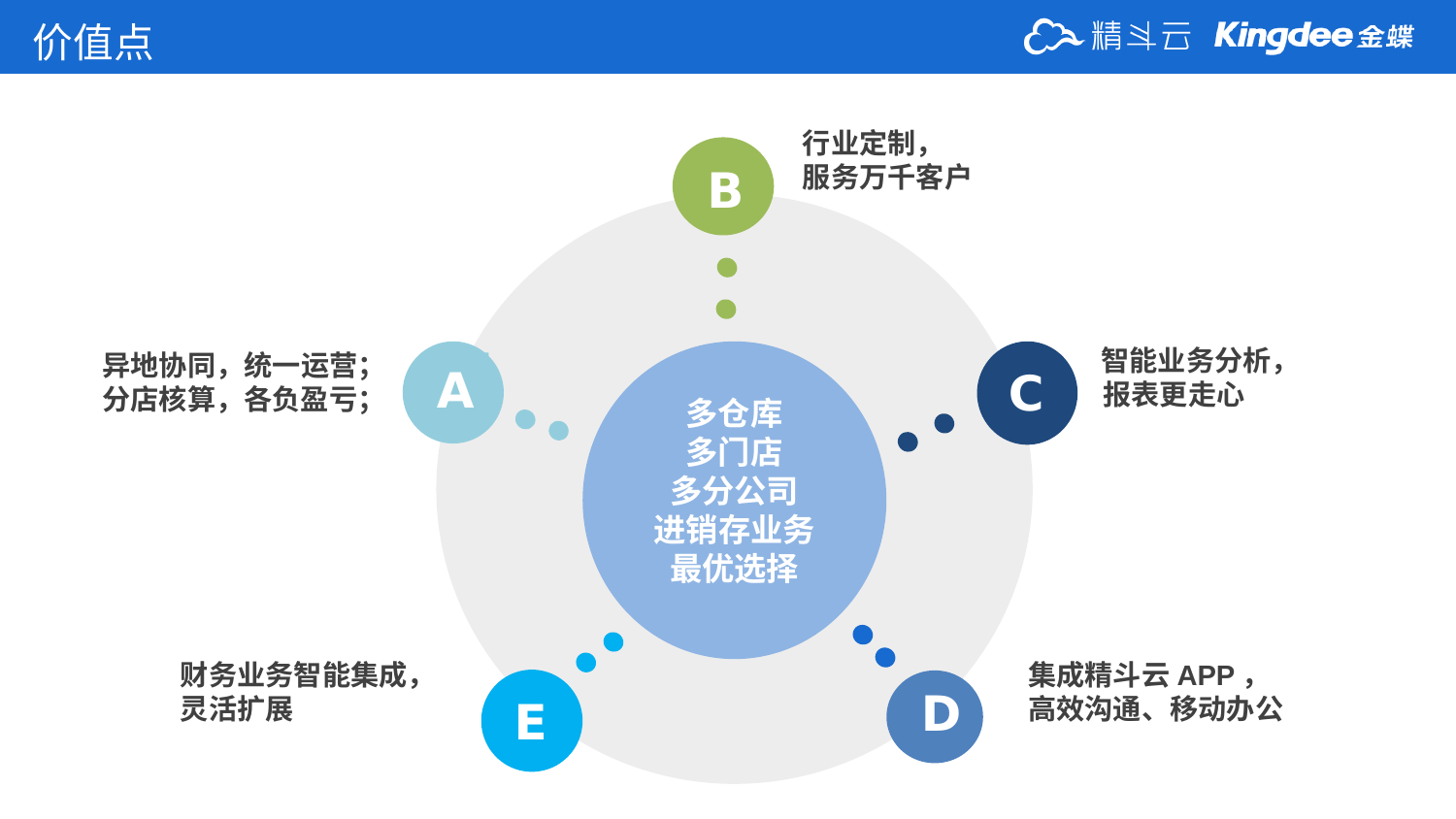

价值点

行业定制，
服务万千客户

B

       智能业务分析，
报表更走心
异地协同，统一运营；分店核算，各负盈亏；

A

C
多仓库
多门店
多分公司
进销存业务
最优选择

集成精斗云APP，
高效沟通、移动办公
财务业务智能集成，灵活扩展

E

D